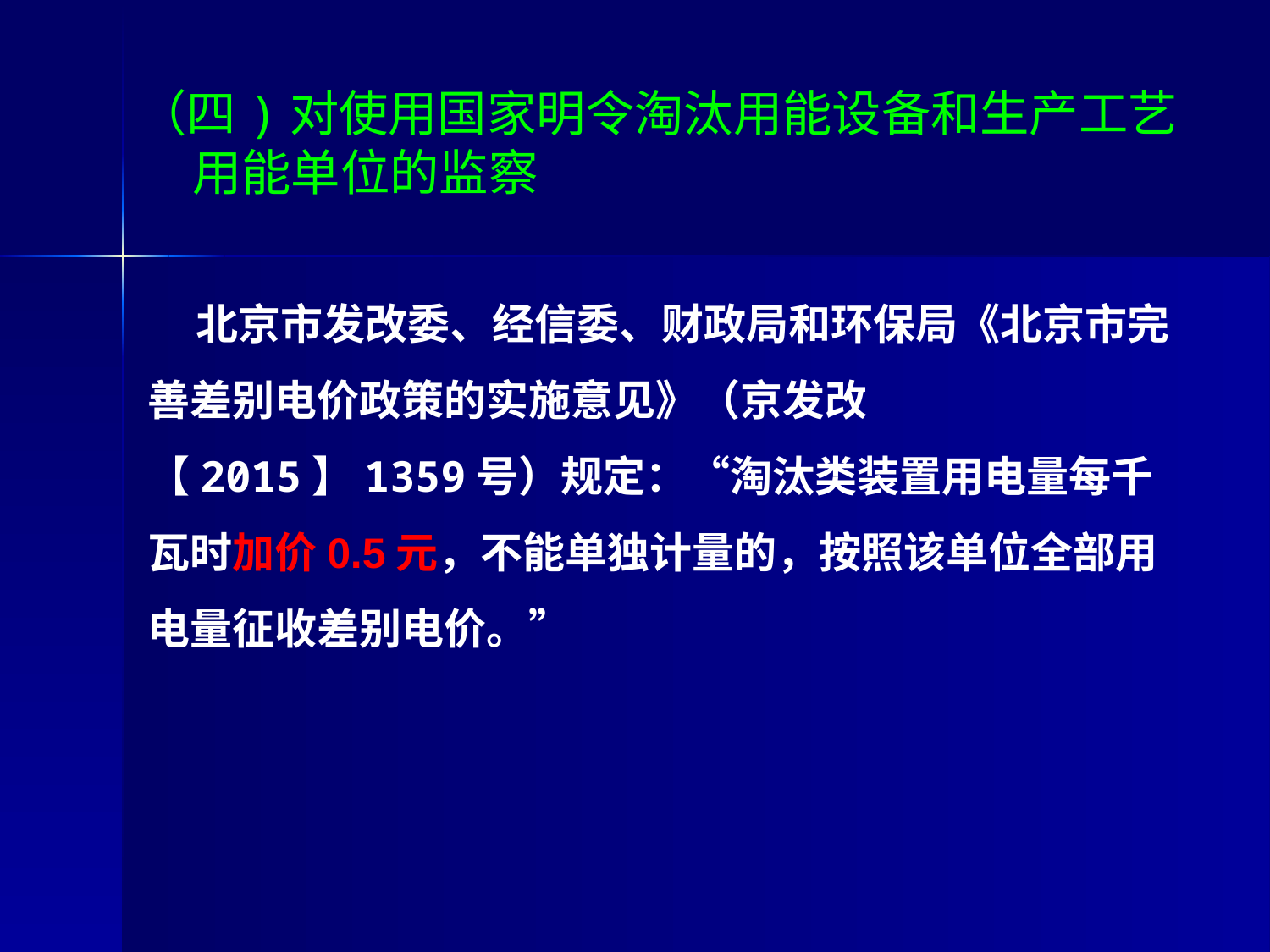

# （四)对使用国家明令淘汰用能设备和生产工艺 用能单位的监察
    北京市发改委、经信委、财政局和环保局《北京市完善差别电价政策的实施意见》（京发改【2015】1359号）规定：“淘汰类装置用电量每千瓦时加价0.5元，不能单独计量的，按照该单位全部用电量征收差别电价。”